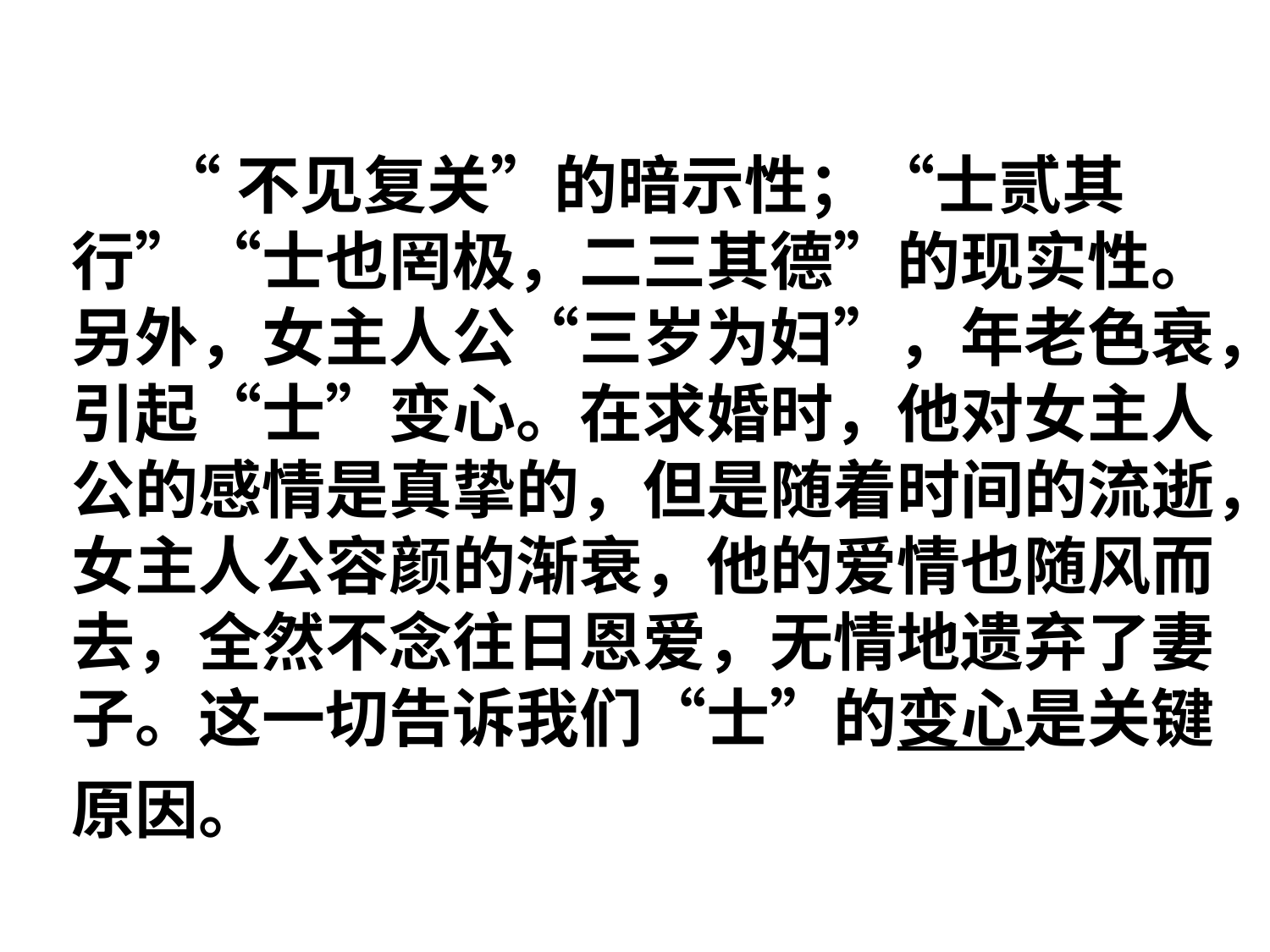

“不见复关”的暗示性；“士贰其行”“士也罔极，二三其德”的现实性。另外，女主人公“三岁为妇”，年老色衰，引起“士”变心。在求婚时，他对女主人公的感情是真挚的，但是随着时间的流逝，女主人公容颜的渐衰，他的爱情也随风而去，全然不念往日恩爱，无情地遗弃了妻子。这一切告诉我们“士”的变心是关键原因。